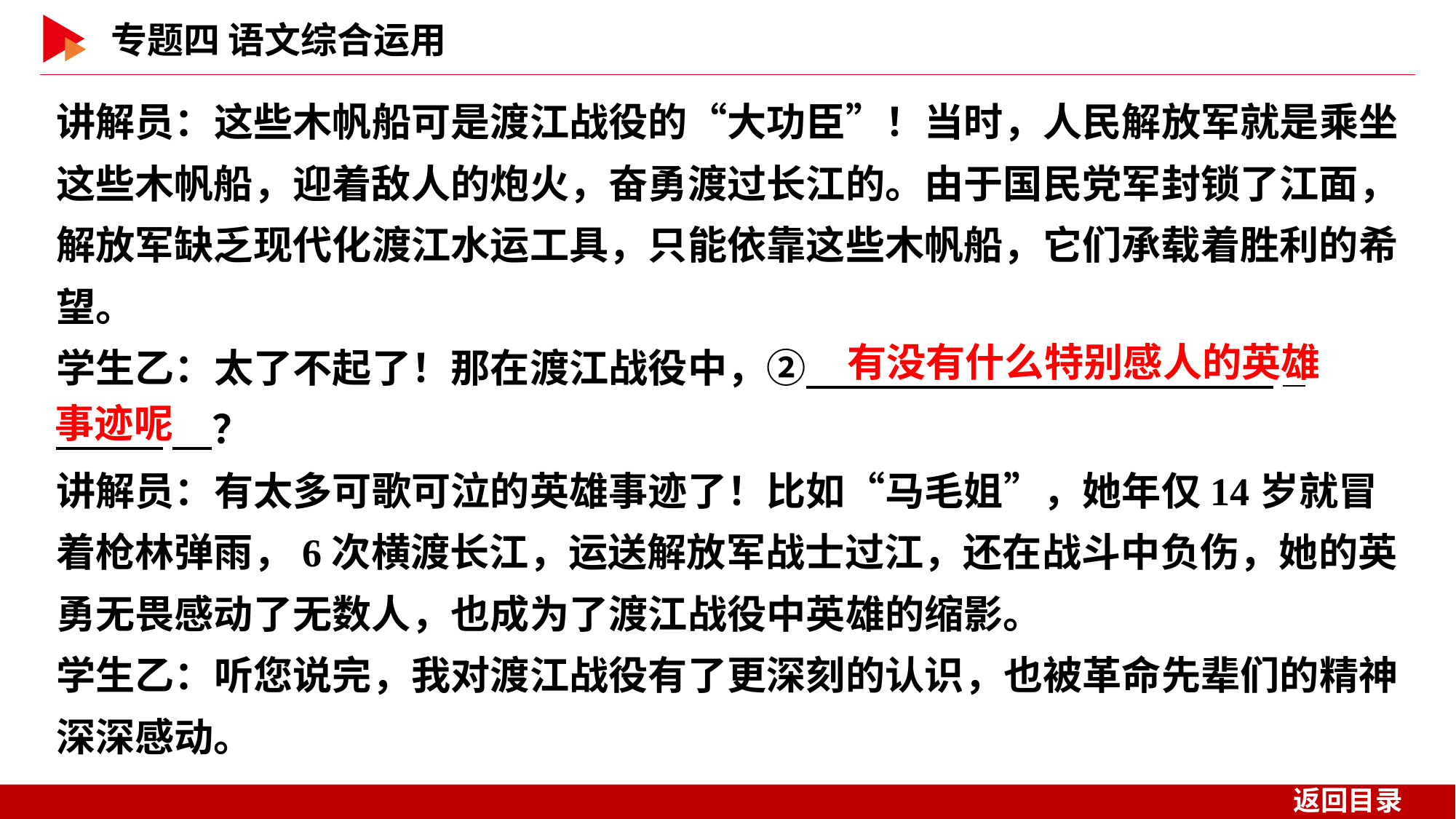

讲解员：这些木帆船可是渡江战役的“大功臣”！当时，人民解放军就是乘坐这些木帆船，迎着敌人的炮火，奋勇渡过长江的。由于国民党军封锁了江面，解放军缺乏现代化渡江水运工具，只能依靠这些木帆船，它们承载着胜利的希望。
学生乙：太了不起了！那在渡江战役中，②　                                                _
            　？
讲解员：有太多可歌可泣的英雄事迹了！比如“马毛姐”，她年仅14岁就冒着枪林弹雨，6次横渡长江，运送解放军战士过江，还在战斗中负伤，她的英勇无畏感动了无数人，也成为了渡江战役中英雄的缩影。
学生乙：听您说完，我对渡江战役有了更深刻的认识，也被革命先辈们的精神深深感动。
有没有什么特别感人的英雄
事迹呢